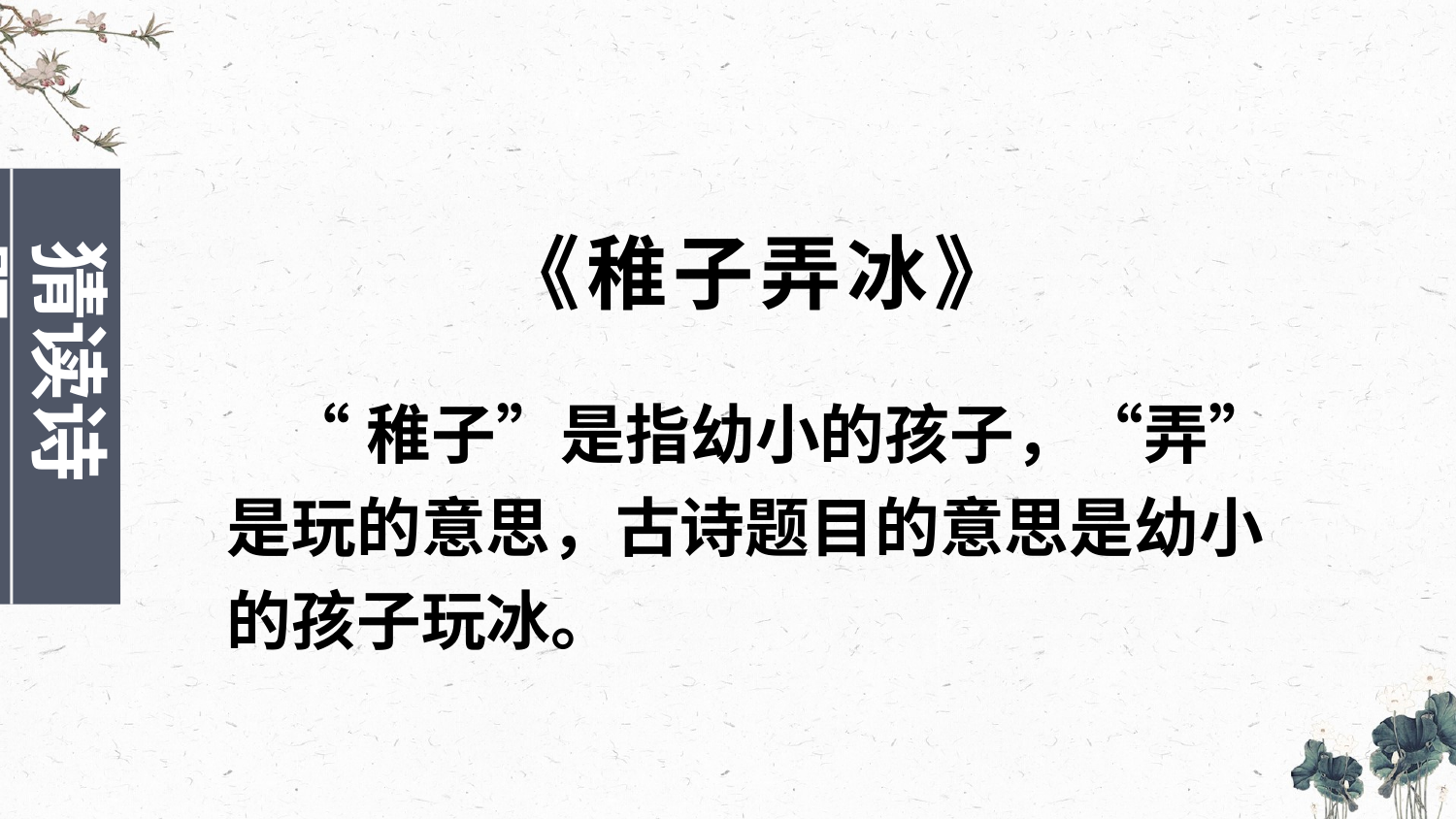

《稚子弄冰》
猜读诗题
    “稚子”是指幼小的孩子，“弄”是玩的意思，古诗题目的意思是幼小的孩子玩冰。